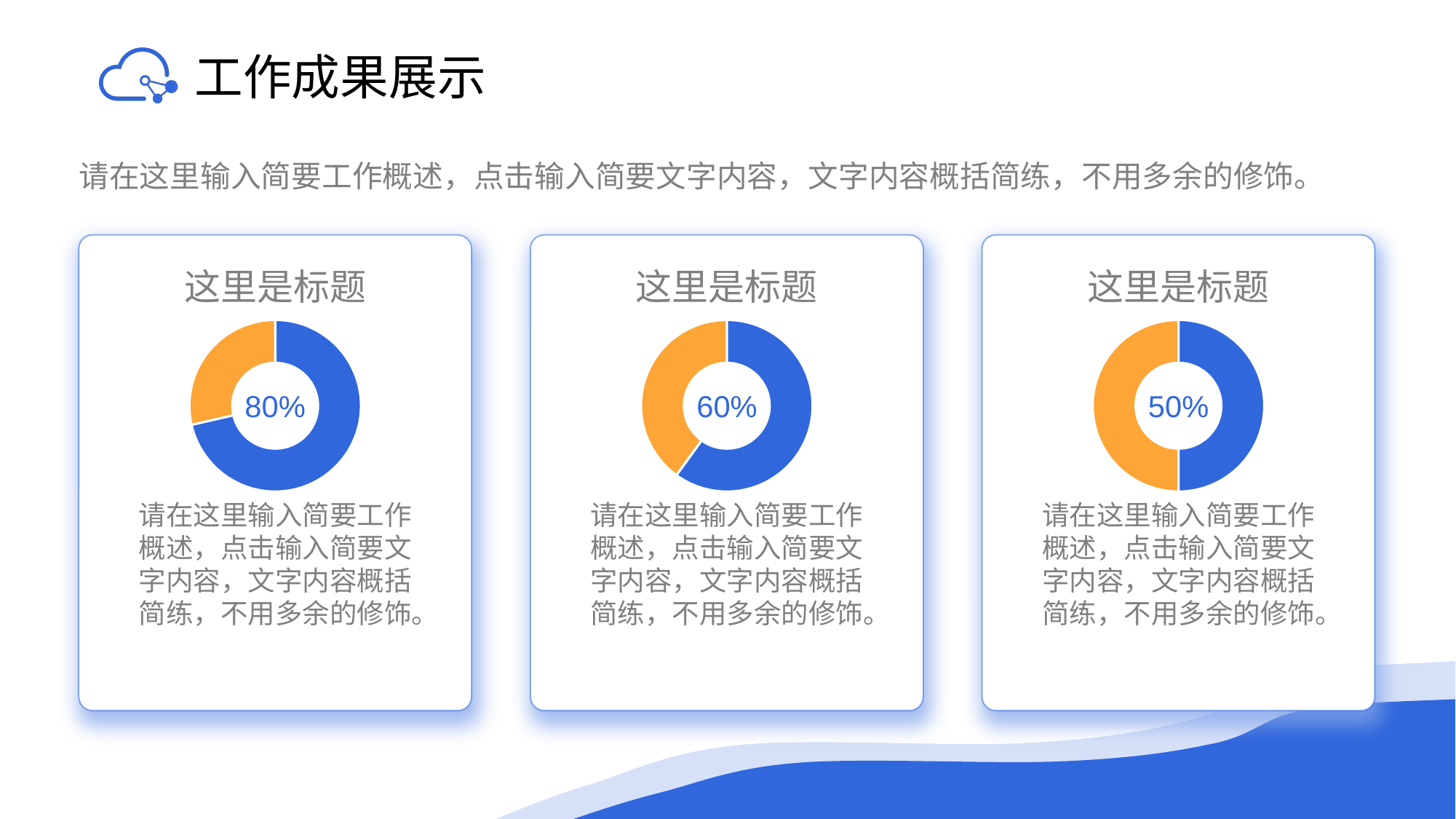

# 工作成果展示
请在这里输入简要工作概述，点击输入简要文字内容，文字内容概括简练，不用多余的修饰。

这里是标题

### Chart

| Category | 销售额 |
|---|---|
| 第一季度 | 8.0 |
| 第二季度 | 3.2 |
80%
请在这里输入简要工作概述，点击输入简要文字内容，文字内容概括简练，不用多余的修饰。

这里是标题

### Chart

| Category | 销售额 |
|---|---|
| 第一季度 | 6.0 |
| 第二季度 | 4.0 |
60%
请在这里输入简要工作概述，点击输入简要文字内容，文字内容概括简练，不用多余的修饰。

这里是标题

### Chart

| Category | 销售额 |
|---|---|
| 第一季度 | 5.0 |
| 第二季度 | 5.0 |
50%
请在这里输入简要工作概述，点击输入简要文字内容，文字内容概括简练，不用多余的修饰。